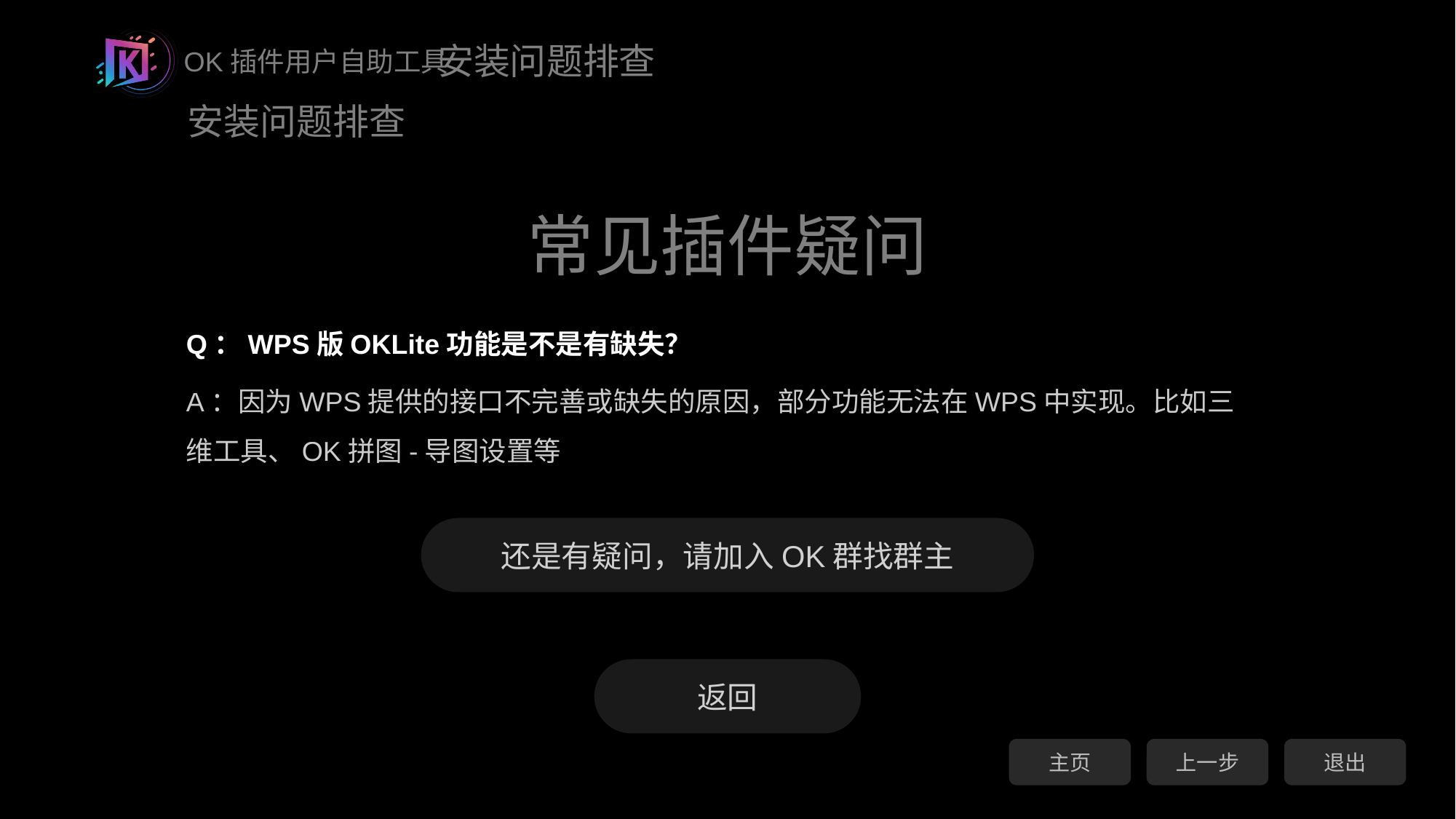

安装问题排查
常见插件疑问
Q：WPS版OKLite功能是不是有缺失？
A：因为WPS提供的接口不完善或缺失的原因，部分功能无法在WPS中实现。比如三维工具、OK拼图-导图设置等
还是有疑问，请加入OK群找群主
返回